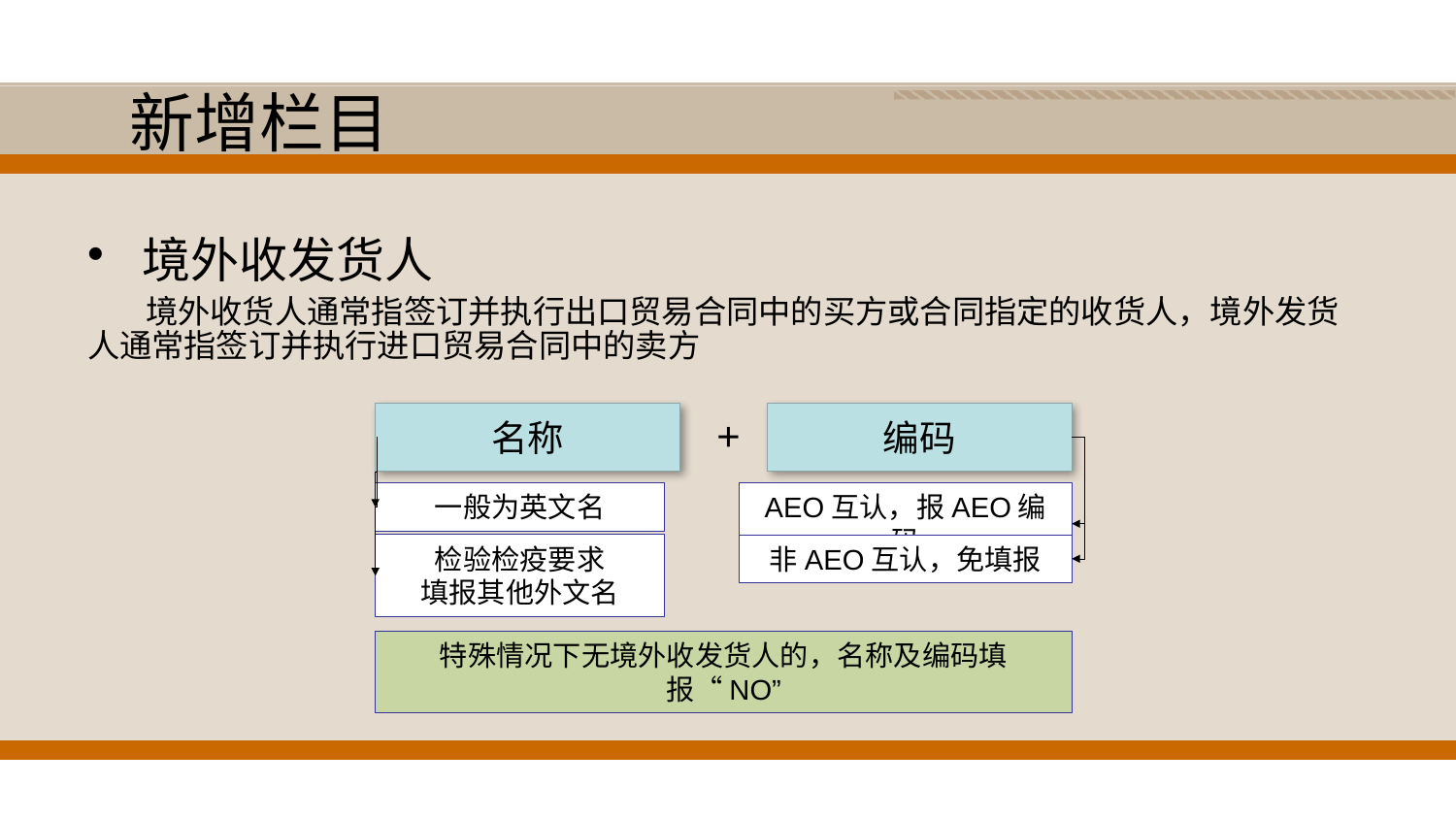

# 新增栏目
境外收发货人
       境外收货人通常指签订并执行出口贸易合同中的买方或合同指定的收货人，境外发货人通常指签订并执行进口贸易合同中的卖方

名称
+
编码
检验检疫要求
填报其他外文名
一般为英文名
AEO互认，报AEO编码
非AEO互认，免填报
特殊情况下无境外收发货人的，名称及编码填报“NO”